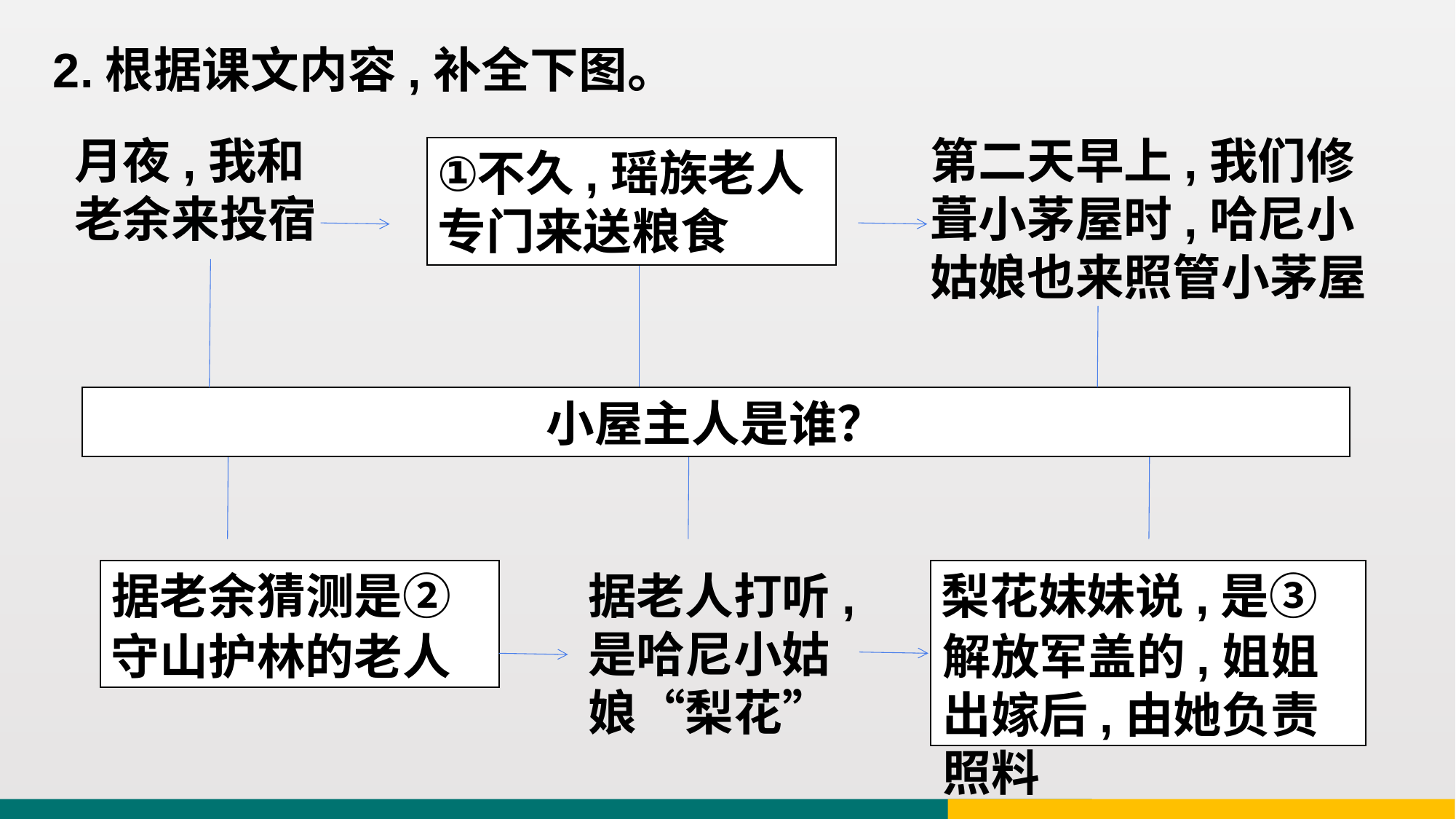

2.根据课文内容,补全下图。
月夜,我和老余来投宿
第二天早上,我们修葺小茅屋时,哈尼小姑娘也来照管小茅屋
①

   不久,瑶族老人专门来送粮食
小屋主人是谁？
据老余猜测是②

据老人打听,是哈尼小姑娘“梨花”
梨花妹妹说,是③

守山护林的老人
解放军盖的,姐姐出嫁后,由她负责照料